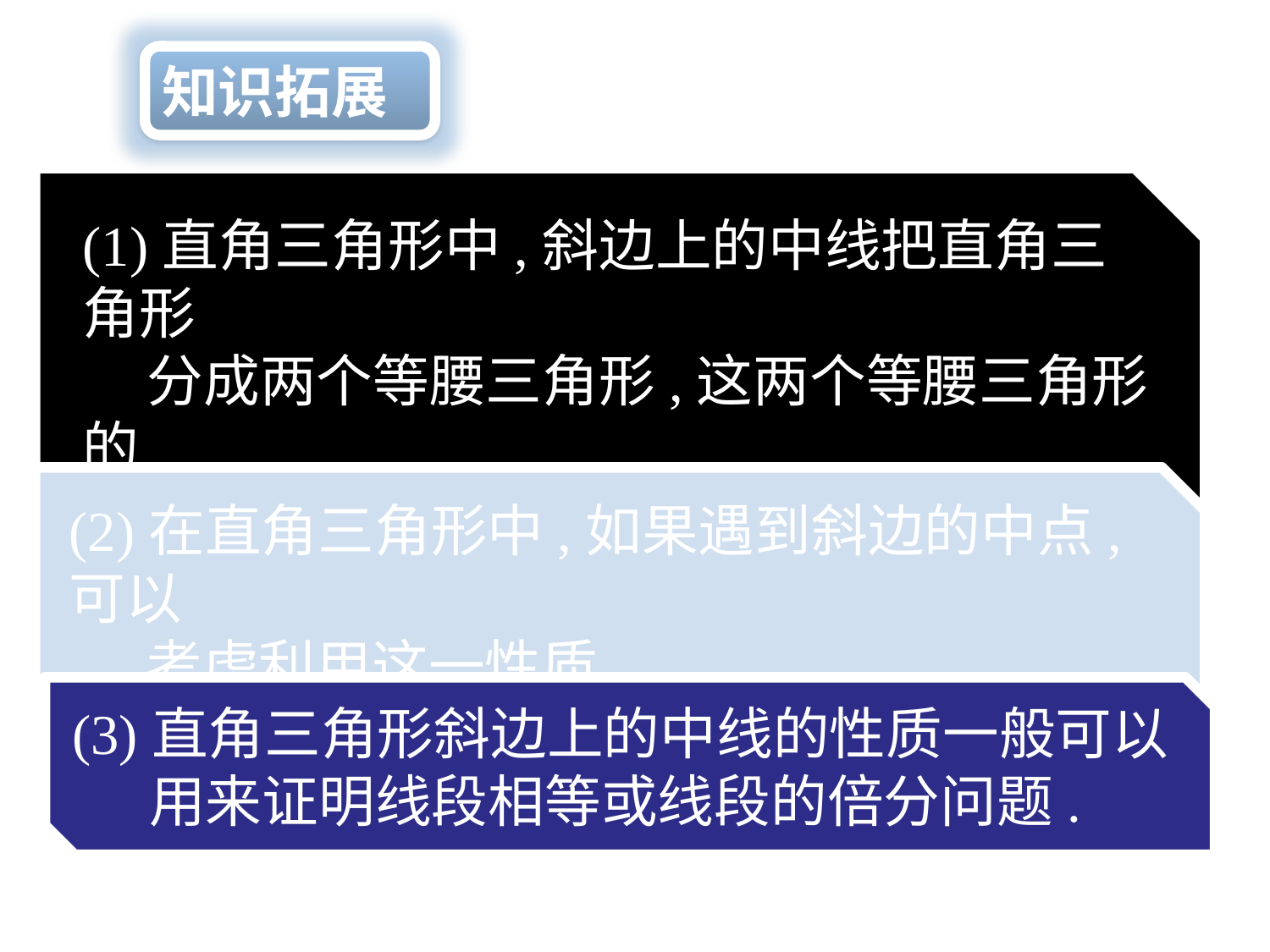

知识拓展
(1)直角三角形中,斜边上的中线把直角三角形
    分成两个等腰三角形,这两个等腰三角形的
    面积相等.
(2)在直角三角形中,如果遇到斜边的中点,可以
     考虑利用这一性质.
(3)直角三角形斜边上的中线的性质一般可以
     用来证明线段相等或线段的倍分问题.